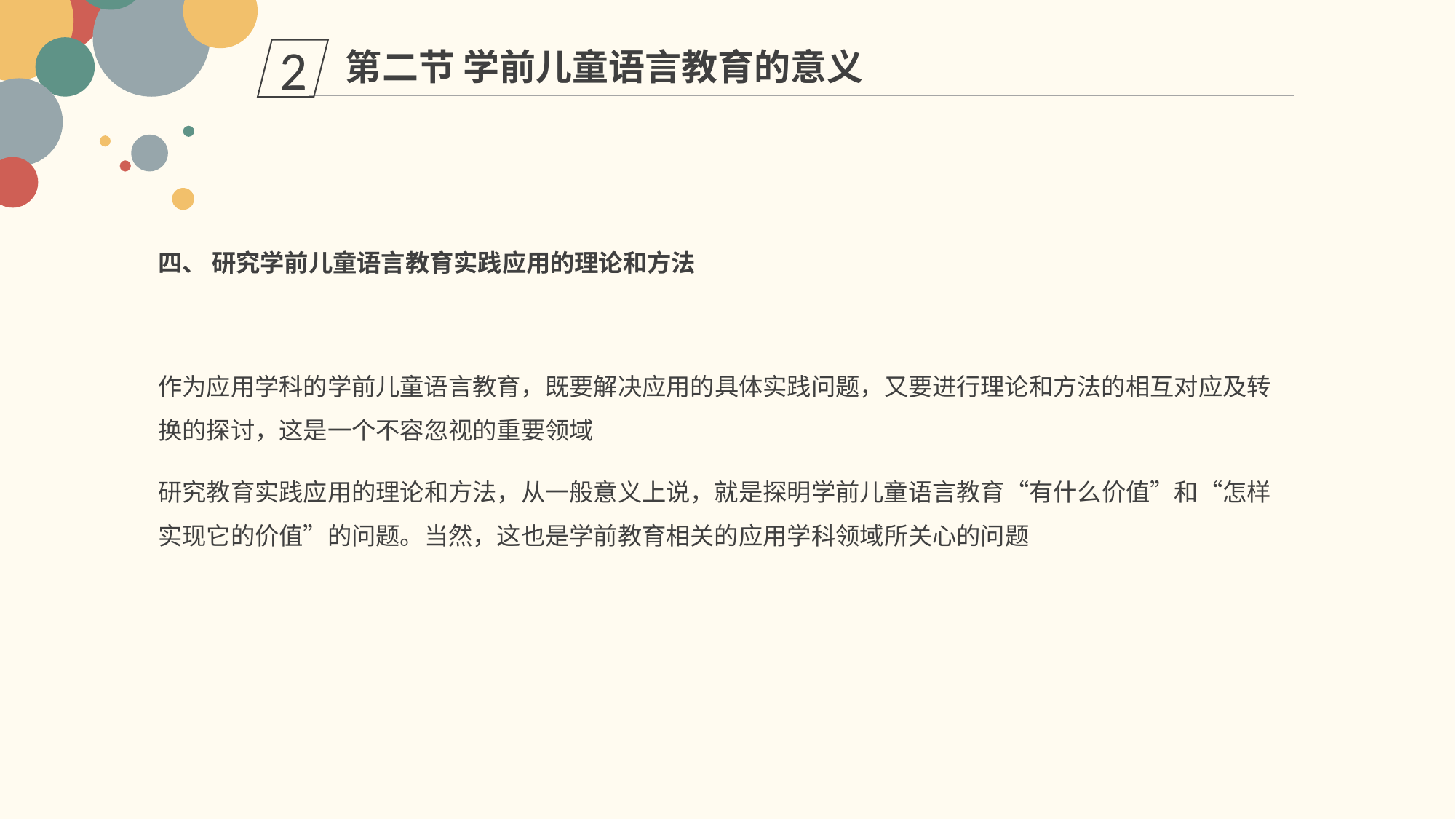

第二节 学前儿童语言教育的意义
2
四、 研究学前儿童语言教育实践应用的理论和方法

作为应用学科的学前儿童语言教育，既要解决应用的具体实践问题，又要进行理论和方法的相互对应及转换的探讨，这是一个不容忽视的重要领域
研究教育实践应用的理论和方法，从一般意义上说，就是探明学前儿童语言教育“有什么价值”和“怎样实现它的价值”的问题。当然，这也是学前教育相关的应用学科领域所关心的问题